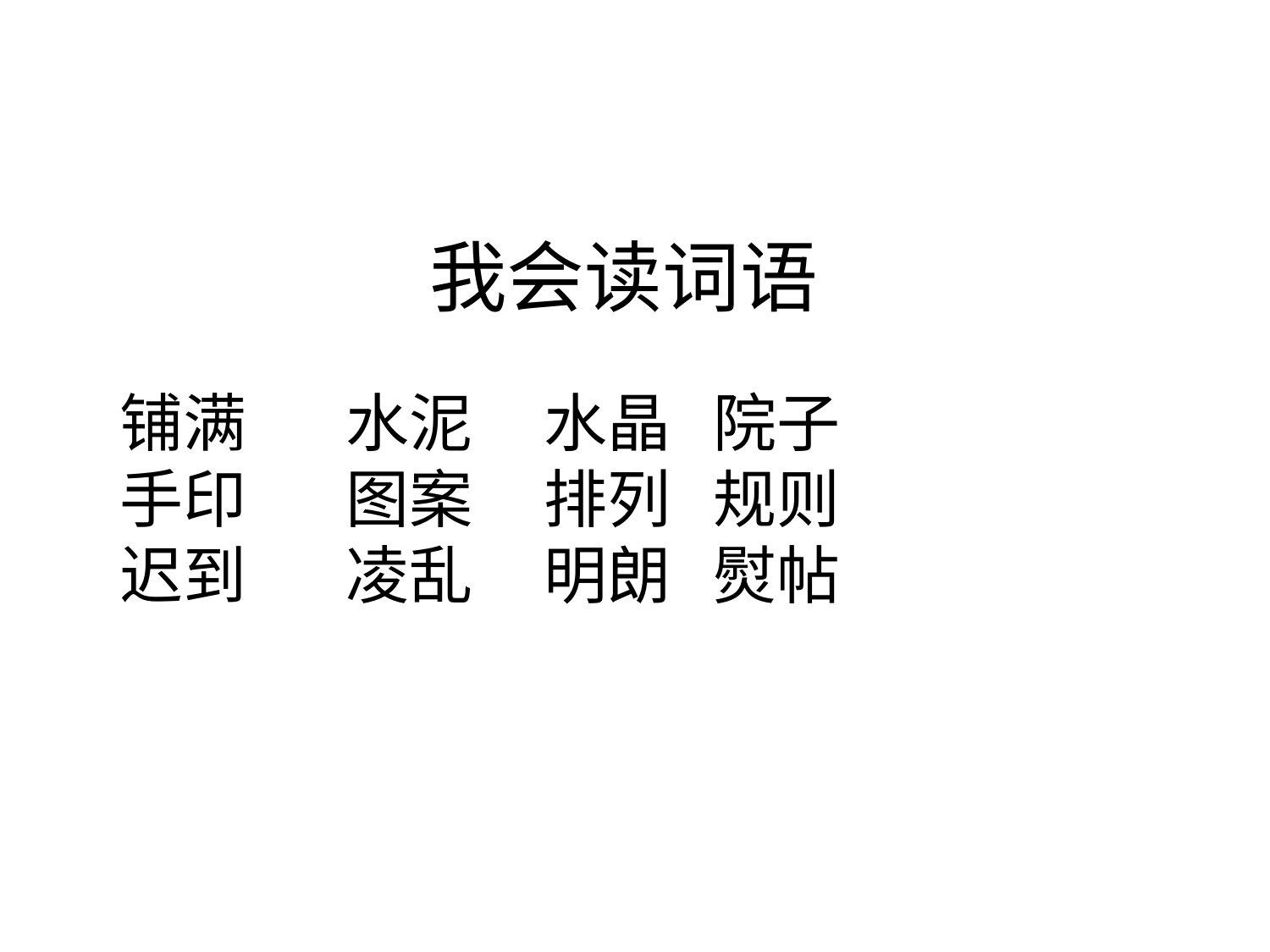

我会读词语
铺满       水泥     水晶   院子
手印       图案     排列   规则
迟到       凌乱     明朗   熨帖